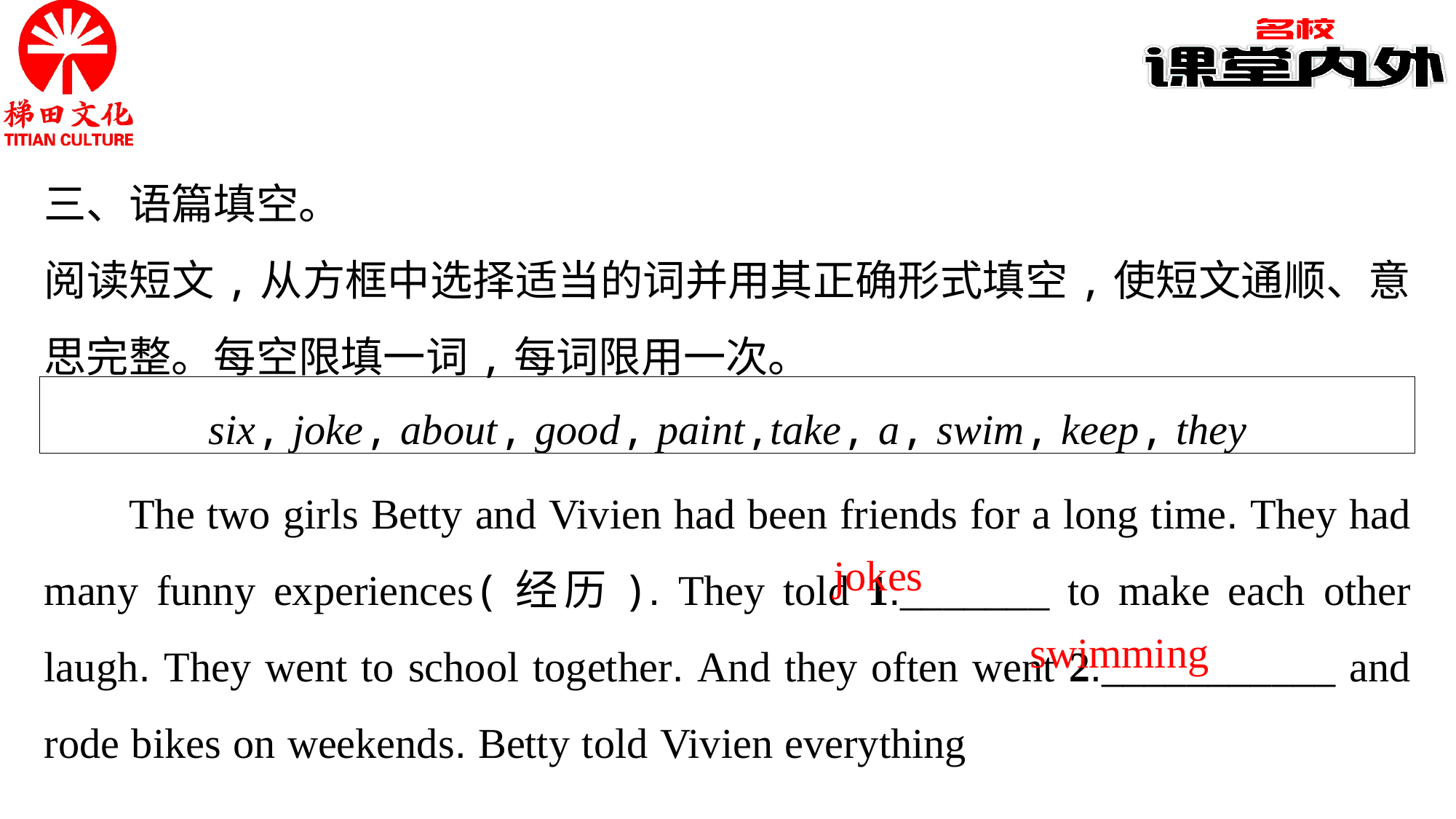

三、语篇填空。
阅读短文,从方框中选择适当的词并用其正确形式填空,使短文通顺、意思完整。每空限填一词,每词限用一次。
six, joke, about, good, paint,take, a, swim, keep, they
The two girls Betty and Vivien had been friends for a long time. They had many funny experiences(经历). They told 1._______ to make each other laugh. They went to school together. And they often went 2.___________ and rode bikes on weekends. Betty told Vivien everything
jokes
swimming